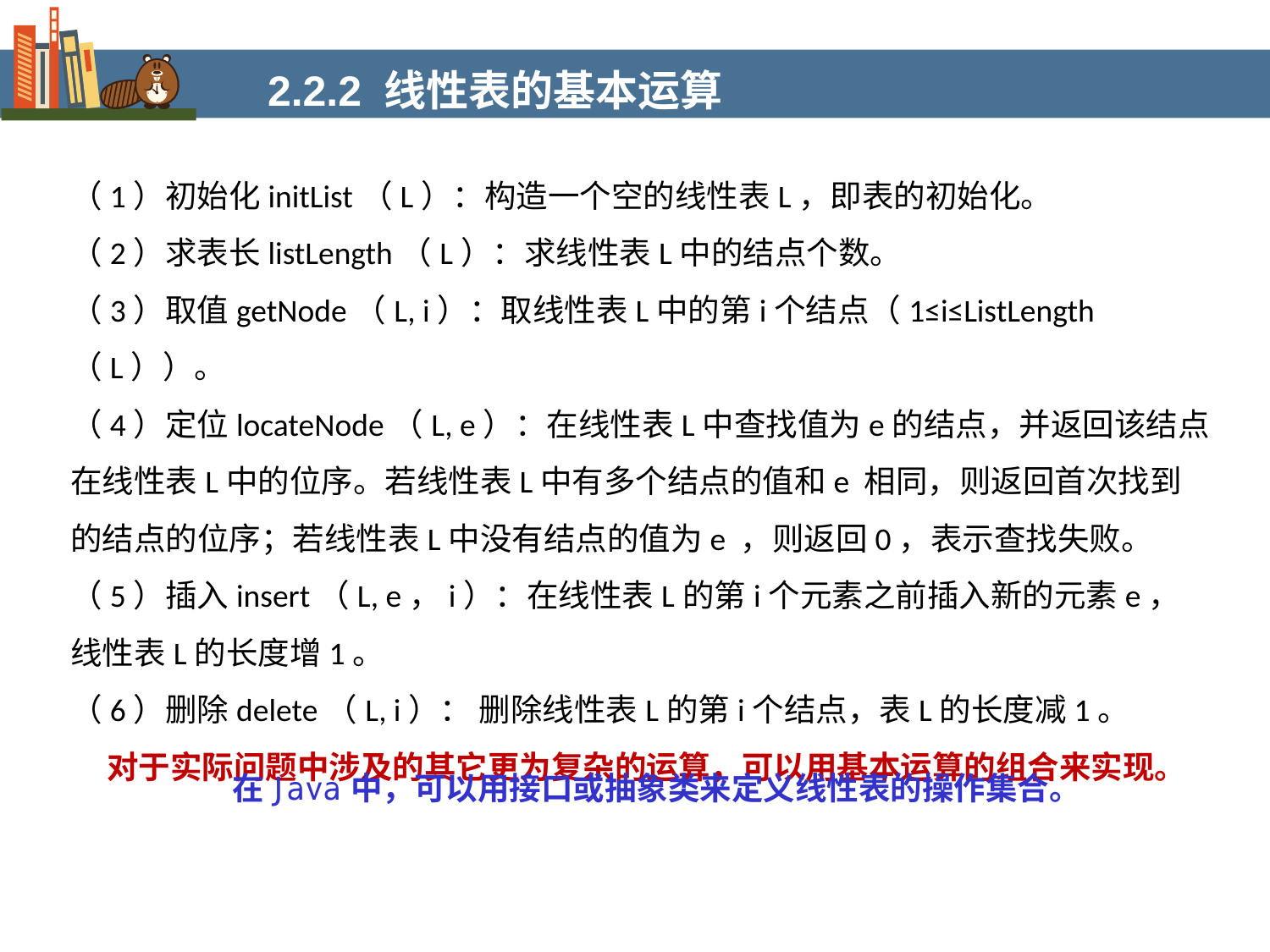

2.2.2 线性表的基本运算

（1）初始化initList（L）：构造一个空的线性表L，即表的初始化。
（2）求表长listLength（L）：求线性表L中的结点个数。
（3）取值getNode（L, i）：取线性表L中的第i个结点（1≤i≤ListLength（L））。
（4）定位locateNode（L, e）：在线性表L中查找值为e的结点，并返回该结点在线性表L中的位序。若线性表L中有多个结点的值和e 相同，则返回首次找到的结点的位序；若线性表L中没有结点的值为e ，则返回0，表示查找失败。
（5）插入insert（L, e，i）：在线性表L的第i个元素之前插入新的元素e，线性表L的长度增1。
（6）删除delete（L, i）： 删除线性表L的第i个结点，表L的长度减1。
    对于实际问题中涉及的其它更为复杂的运算，可以用基本运算的组合来实现。
在Java中，可以用接口或抽象类来定义线性表的操作集合。